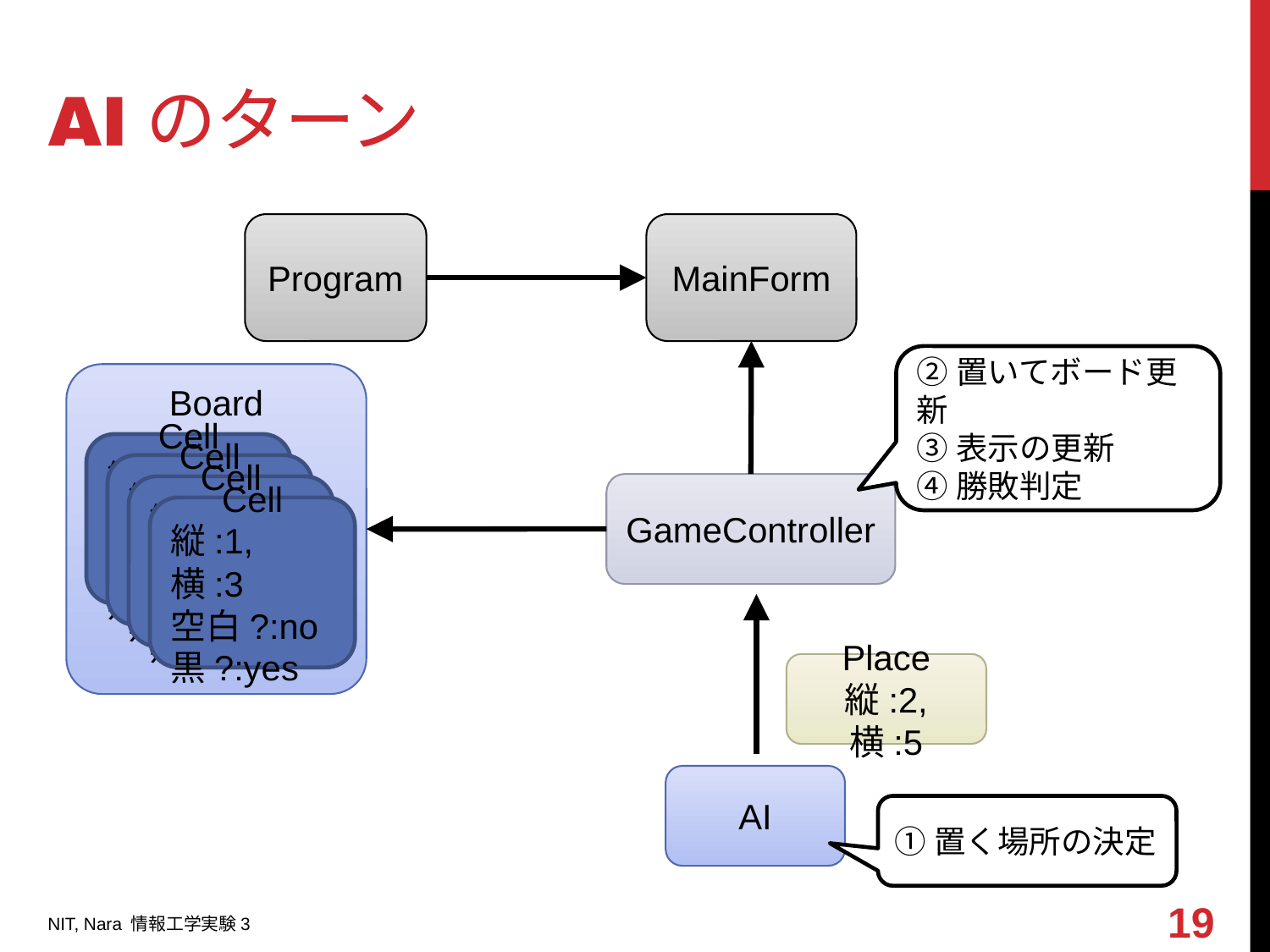

# AIのターン
Program
MainForm
②置いてボード更新
③表示の更新
④勝敗判定
Board
Cell
縦:1, 横:3
空白?:no
黒?:yes
Cell
縦:1, 横:3
空白?:no
黒?:yes
GameController
Cell
縦:1, 横:3
空白?:no
黒?:yes
Cell
縦:1, 横:3
空白?:no
黒?:yes
Place
縦:2, 横:5
AI
①置く場所の決定
19
NIT, Nara 情報工学実験3